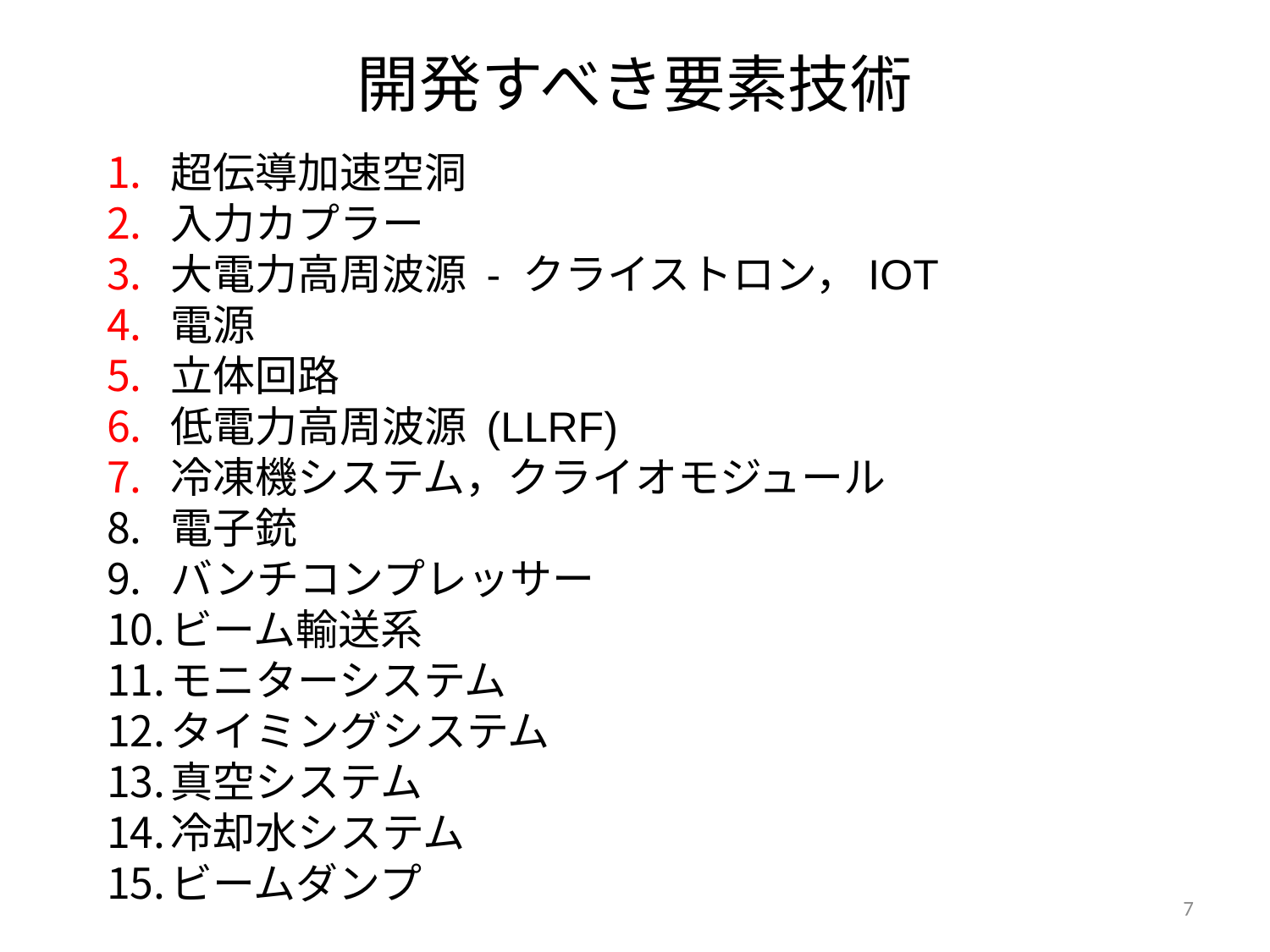

# 開発すべき要素技術
超伝導加速空洞
入力カプラー
大電力高周波源 - クライストロン，IOT
電源
立体回路
低電力高周波源 (LLRF)
冷凍機システム，クライオモジュール
電子銃
バンチコンプレッサー
ビーム輸送系
モニターシステム
タイミングシステム
真空システム
冷却水システム
ビームダンプ
7